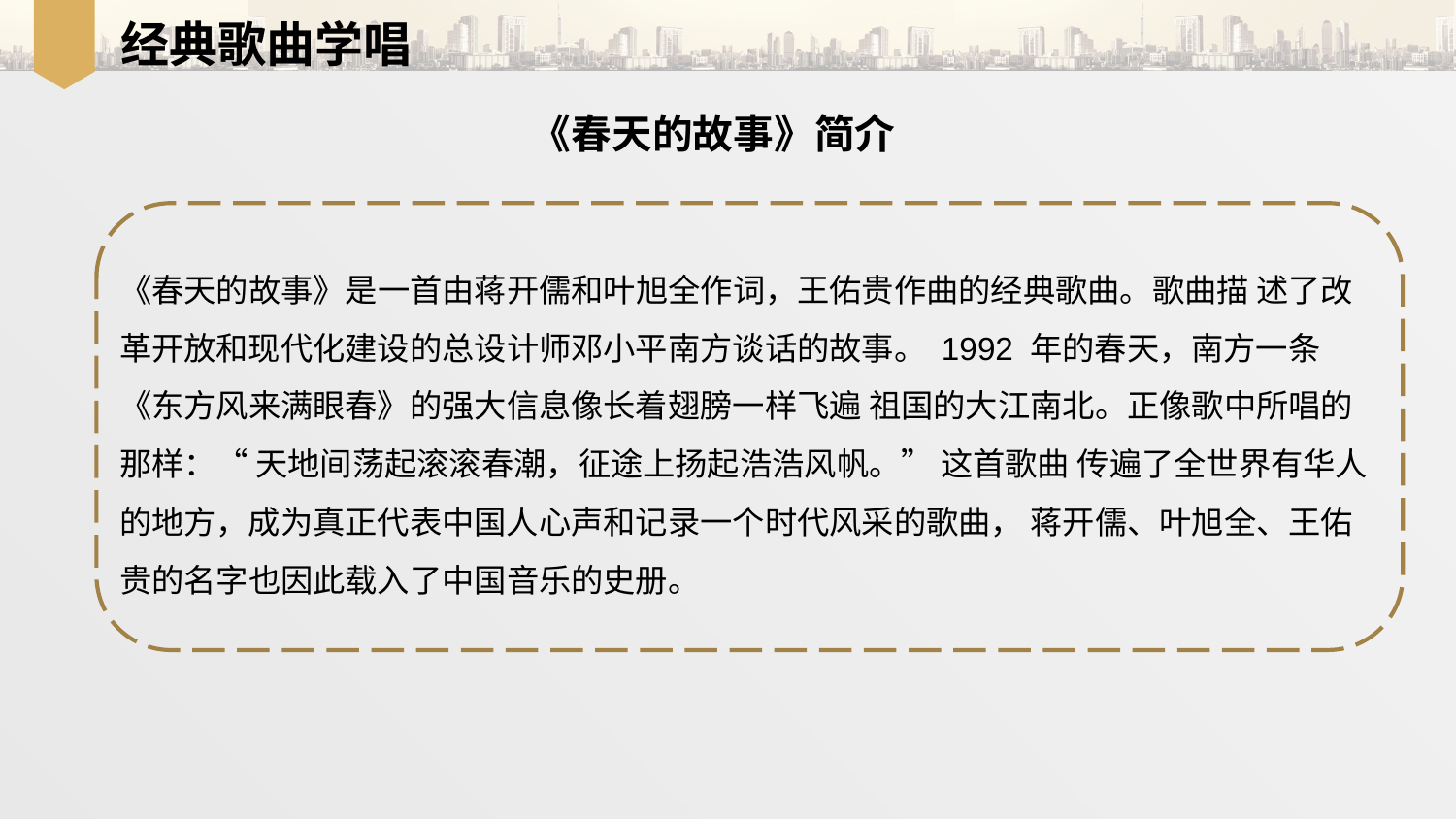

经典歌曲学唱
《春天的故事》简介

《春天的故事》是一首由蒋开儒和叶旭全作词，王佑贵作曲的经典歌曲。歌曲描 述了改革开放和现代化建设的总设计师邓小平南方谈话的故事。 1992 年的春天，南方一条《东方风来满眼春》的强大信息像长着翅膀一样飞遍 祖国的大江南北。正像歌中所唱的那样：“ 天地间荡起滚滚春潮，征途上扬起浩浩风帆。” 这首歌曲 传遍了全世界有华人的地方，成为真正代表中国人心声和记录一个时代风采的歌曲， 蒋开儒、叶旭全、王佑贵的名字也因此载入了中国音乐的史册。